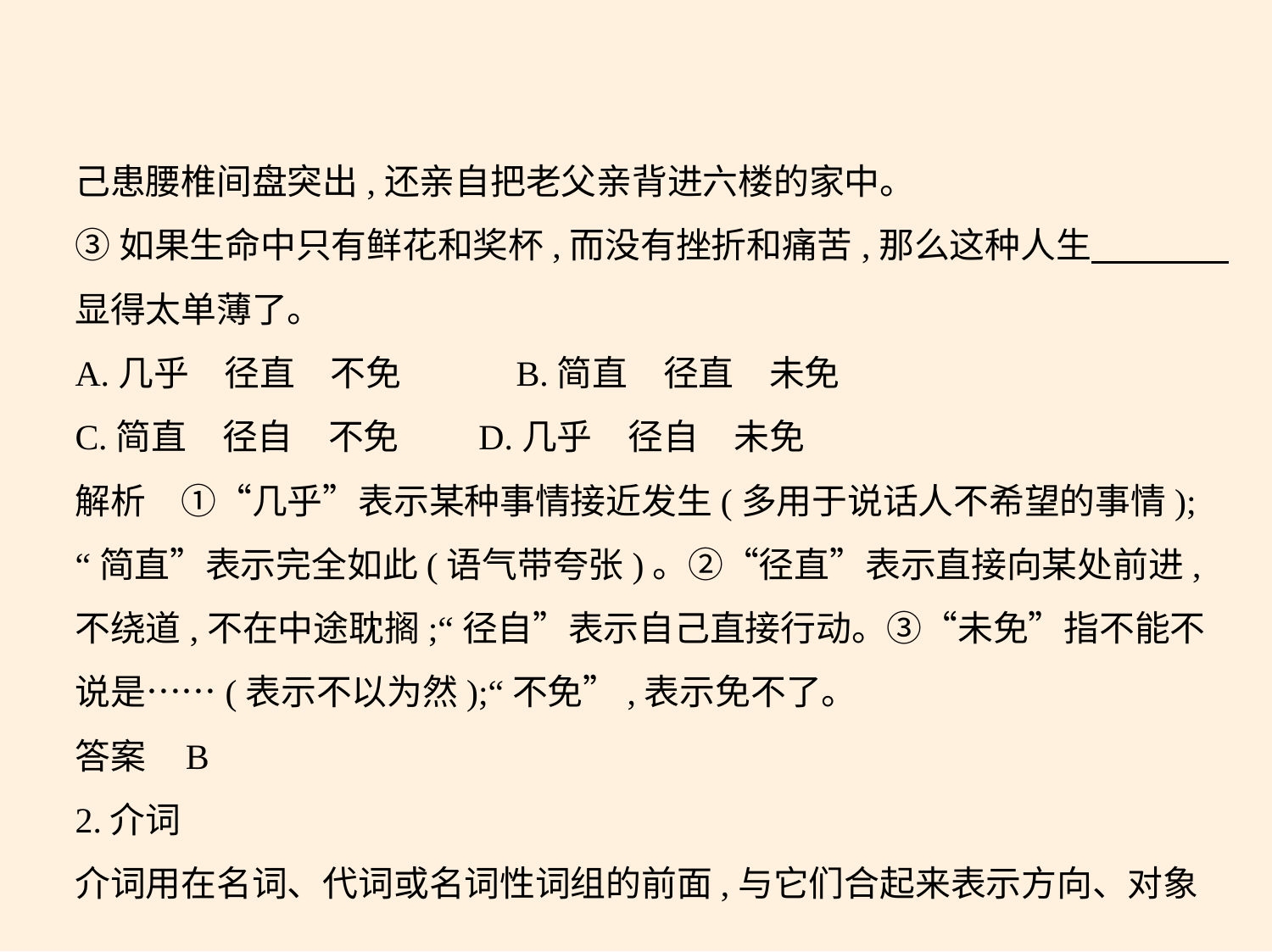

己患腰椎间盘突出,还亲自把老父亲背进六楼的家中。
③如果生命中只有鲜花和奖杯,而没有挫折和痛苦,那么这种人生　　　    
显得太单薄了。
A.几乎　径直　不免　　　B.简直　径直　未免
C.简直　径自　不免　　D.几乎　径自　未免
解析　①“几乎”表示某种事情接近发生(多用于说话人不希望的事情);
“简直”表示完全如此(语气带夸张)。②“径直”表示直接向某处前进,
不绕道,不在中途耽搁;“径自”表示自己直接行动。③“未免”指不能不
说是……(表示不以为然);“不免”,表示免不了。
答案    B
2.介词
介词用在名词、代词或名词性词组的前面,与它们合起来表示方向、对象